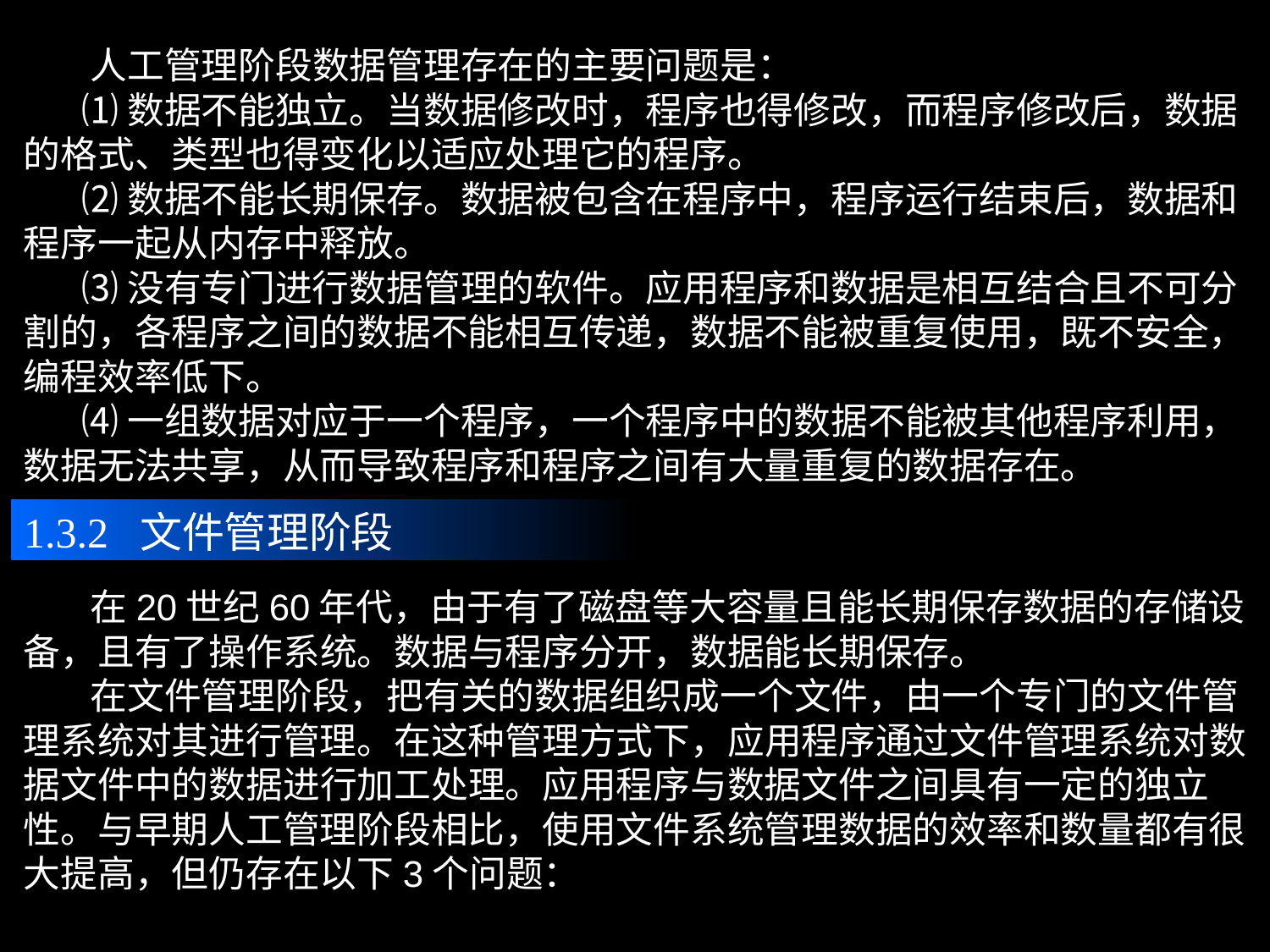

人工管理阶段数据管理存在的主要问题是：
       ⑴数据不能独立。当数据修改时，程序也得修改，而程序修改后，数据的格式、类型也得变化以适应处理它的程序。
       ⑵数据不能长期保存。数据被包含在程序中，程序运行结束后，数据和程序一起从内存中释放。
       ⑶没有专门进行数据管理的软件。应用程序和数据是相互结合且不可分割的，各程序之间的数据不能相互传递，数据不能被重复使用，既不安全，编程效率低下。
       ⑷一组数据对应于一个程序，一个程序中的数据不能被其他程序利用，数据无法共享，从而导致程序和程序之间有大量重复的数据存在。
1.3.2  文件管理阶段
       在20世纪60年代，由于有了磁盘等大容量且能长期保存数据的存储设备，且有了操作系统。数据与程序分开，数据能长期保存。
       在文件管理阶段，把有关的数据组织成一个文件，由一个专门的文件管理系统对其进行管理。在这种管理方式下，应用程序通过文件管理系统对数据文件中的数据进行加工处理。应用程序与数据文件之间具有一定的独立性。与早期人工管理阶段相比，使用文件系统管理数据的效率和数量都有很大提高，但仍存在以下3个问题：